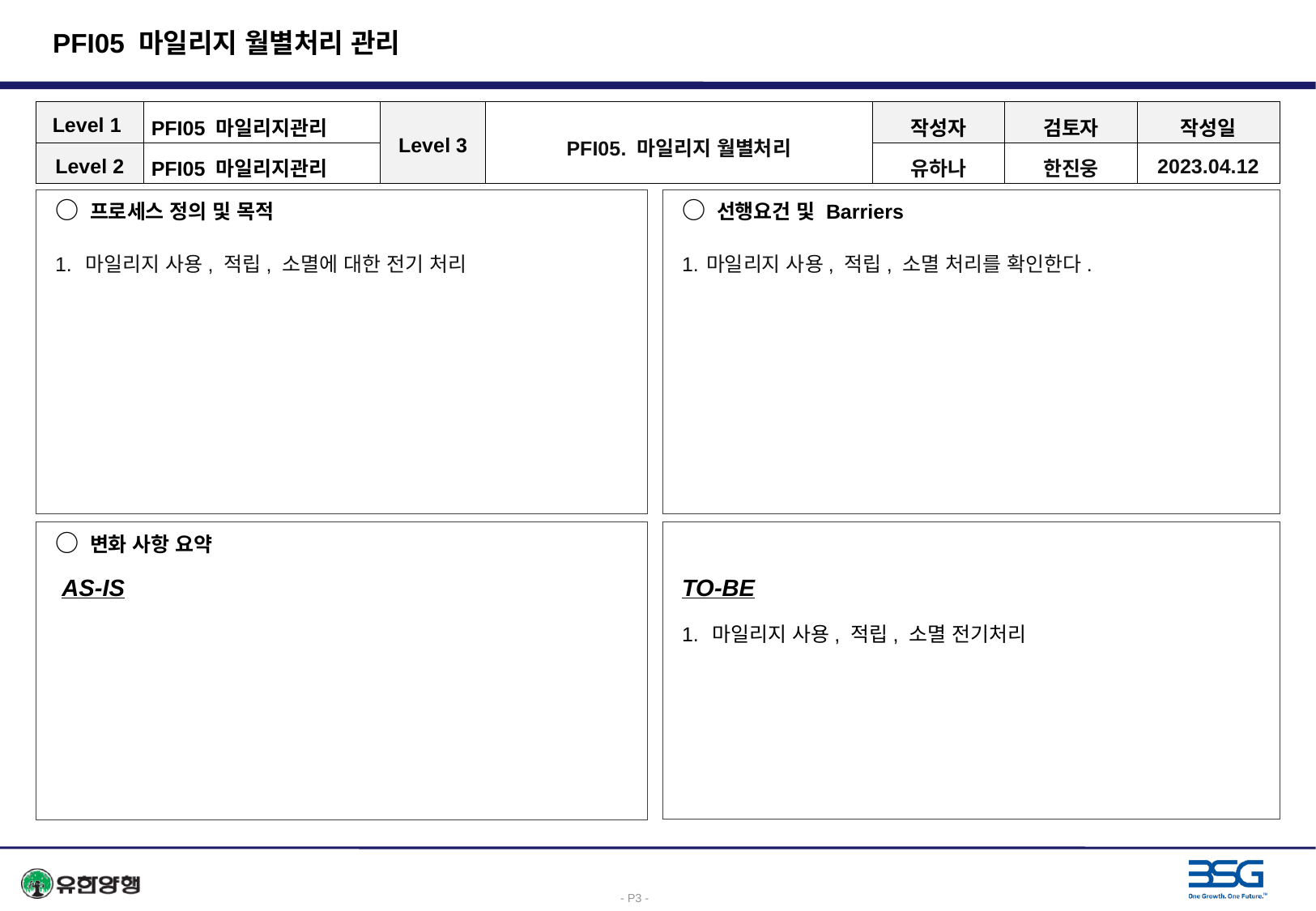

# PFI05 마일리지 월별처리 관리
| Level 1 | PFI05 마일리지관리 | Level 3 | PFI05. 마일리지 월별처리 | 작성자 | 검토자 | 작성일 |
| --- | --- | --- | --- | --- | --- | --- |
| Level 2 | PFI05 마일리지관리 |  |  | 유하나 | 한진웅 | 2023.04.12 |
○ 프로세스 정의 및 목적

마일리지 사용, 적립, 소멸에 대한 전기 처리
○ 선행요건 및 Barriers

마일리지 사용, 적립, 소멸 처리를 확인한다.
○ 변화 사항 요약

 AS-IS

TO-BE

마일리지 사용, 적립, 소멸 전기처리